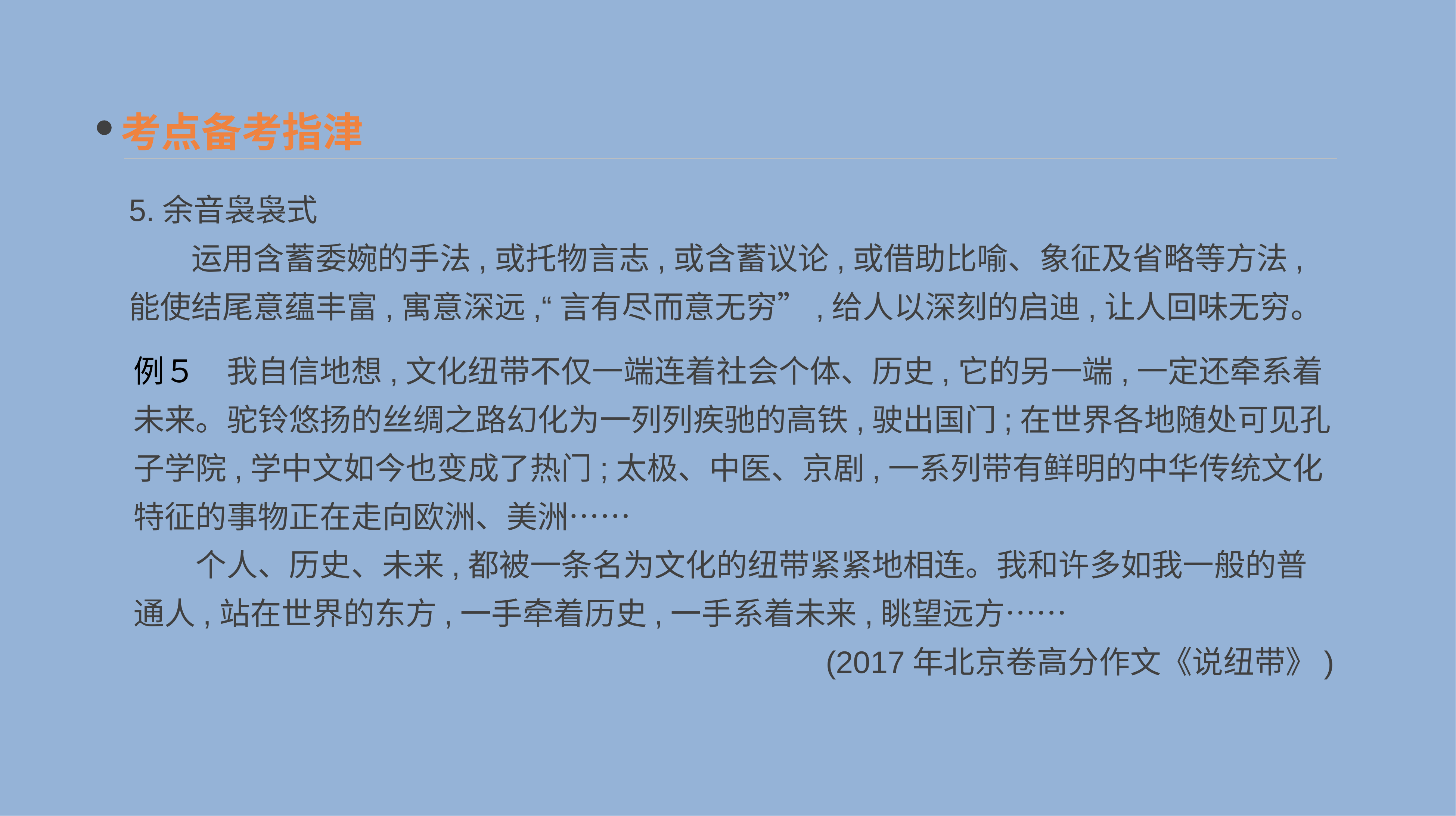

考点备考指津

5.余音袅袅式
　　运用含蓄委婉的手法,或托物言志,或含蓄议论,或借助比喻、象征及省略等方法,能使结尾意蕴丰富,寓意深远,“言有尽而意无穷”,给人以深刻的启迪,让人回味无穷。
例５　我自信地想,文化纽带不仅一端连着社会个体、历史,它的另一端,一定还牵系着未来。驼铃悠扬的丝绸之路幻化为一列列疾驰的高铁,驶出国门;在世界各地随处可见孔子学院,学中文如今也变成了热门;太极、中医、京剧,一系列带有鲜明的中华传统文化特征的事物正在走向欧洲、美洲……
　　个人、历史、未来,都被一条名为文化的纽带紧紧地相连。我和许多如我一般的普通人,站在世界的东方,一手牵着历史,一手系着未来,眺望远方……
(2017年北京卷高分作文《说纽带》)